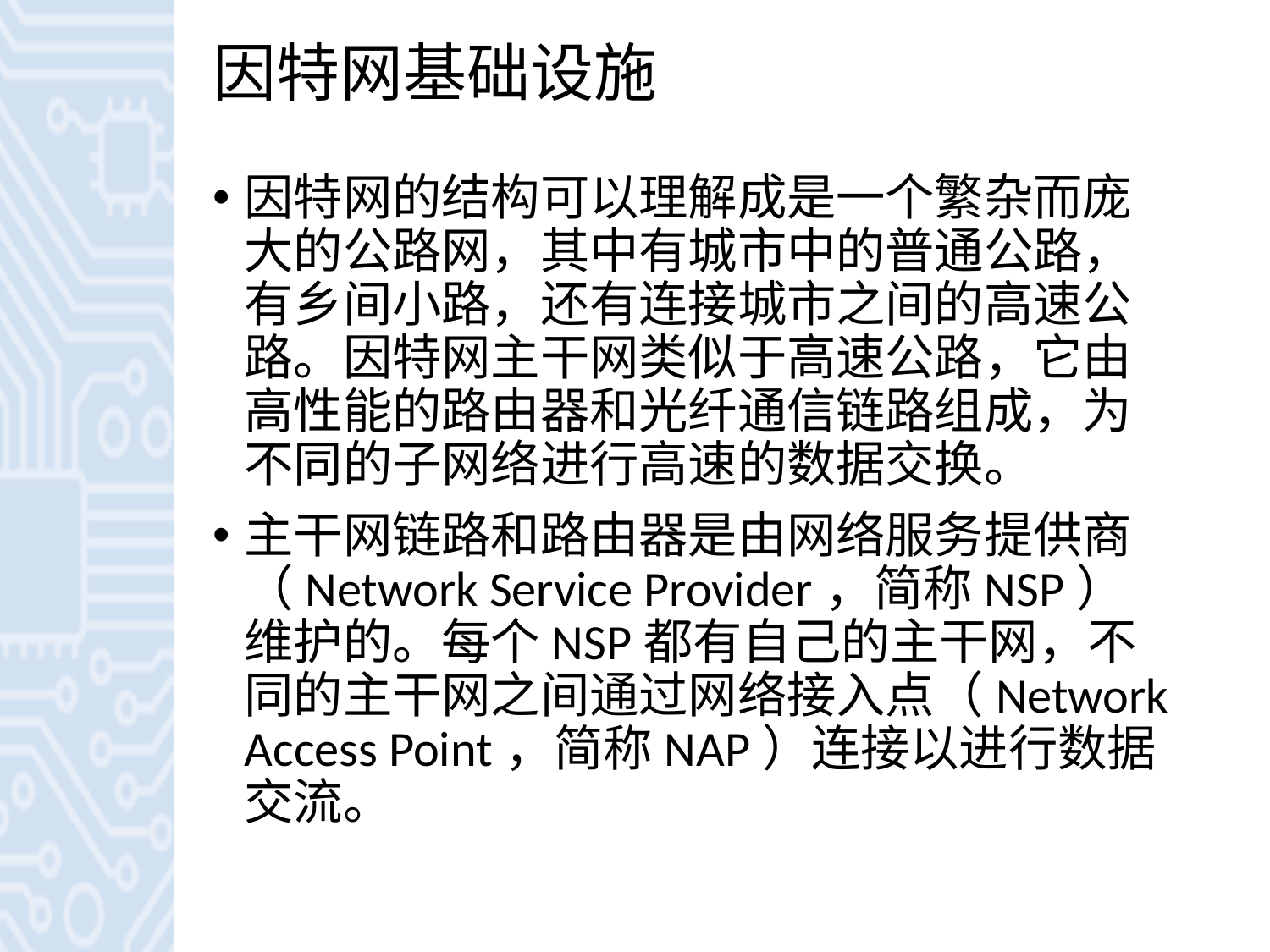

# 因特网基础设施
因特网的结构可以理解成是一个繁杂而庞大的公路网，其中有城市中的普通公路，有乡间小路，还有连接城市之间的高速公路。因特网主干网类似于高速公路，它由高性能的路由器和光纤通信链路组成，为不同的子网络进行高速的数据交换。
主干网链路和路由器是由网络服务提供商（Network Service Provider，简称NSP）维护的。每个NSP都有自己的主干网，不同的主干网之间通过网络接入点（Network Access Point，简称NAP）连接以进行数据交流。